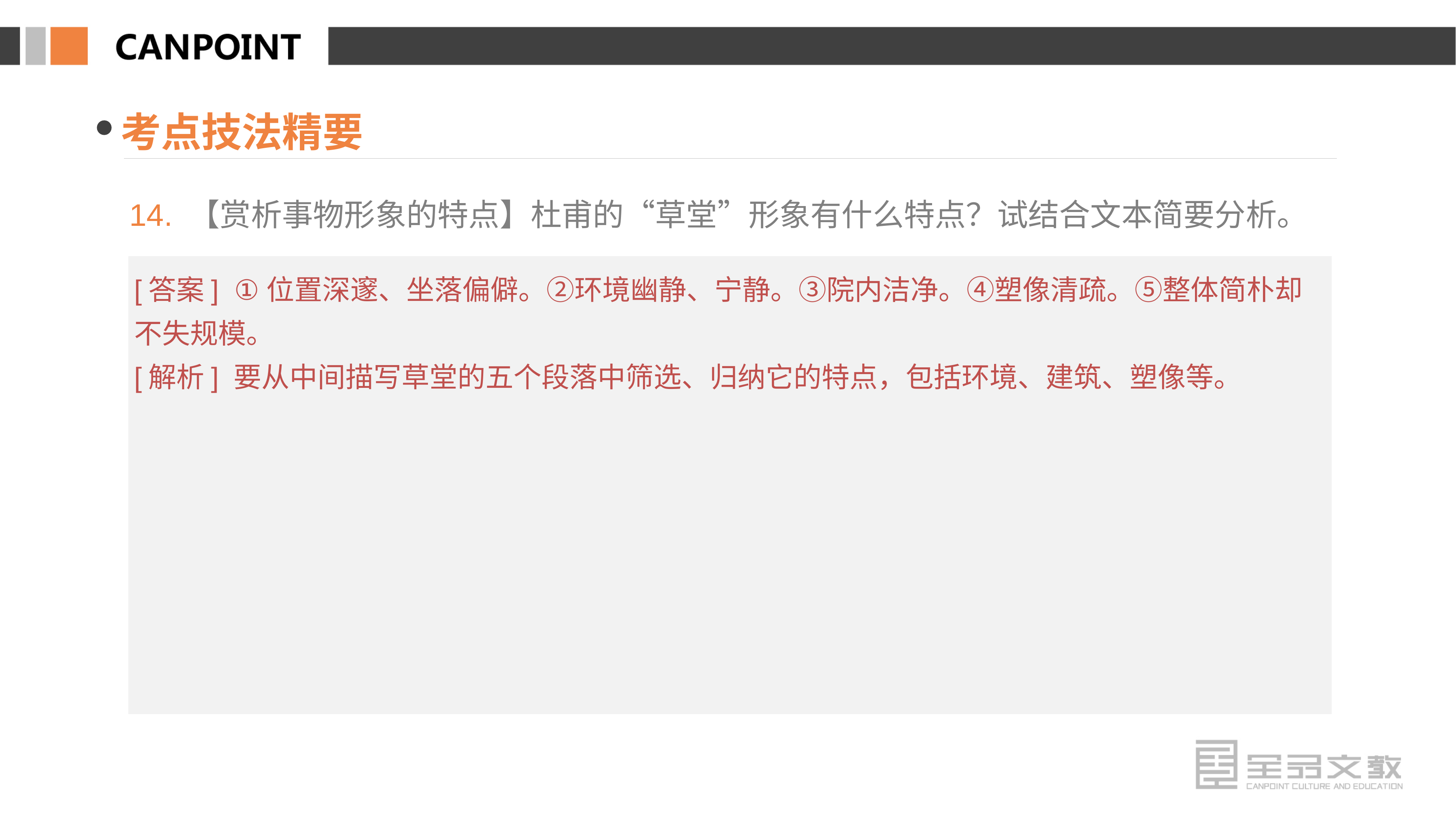

考点技法精要

14. 【赏析事物形象的特点】杜甫的“草堂”形象有什么特点？试结合文本简要分析。

[答案]  ①位置深邃、坐落偏僻。②环境幽静、宁静。③院内洁净。④塑像清疏。⑤整体简朴却不失规模。
[解析] 要从中间描写草堂的五个段落中筛选、归纳它的特点，包括环境、建筑、塑像等。